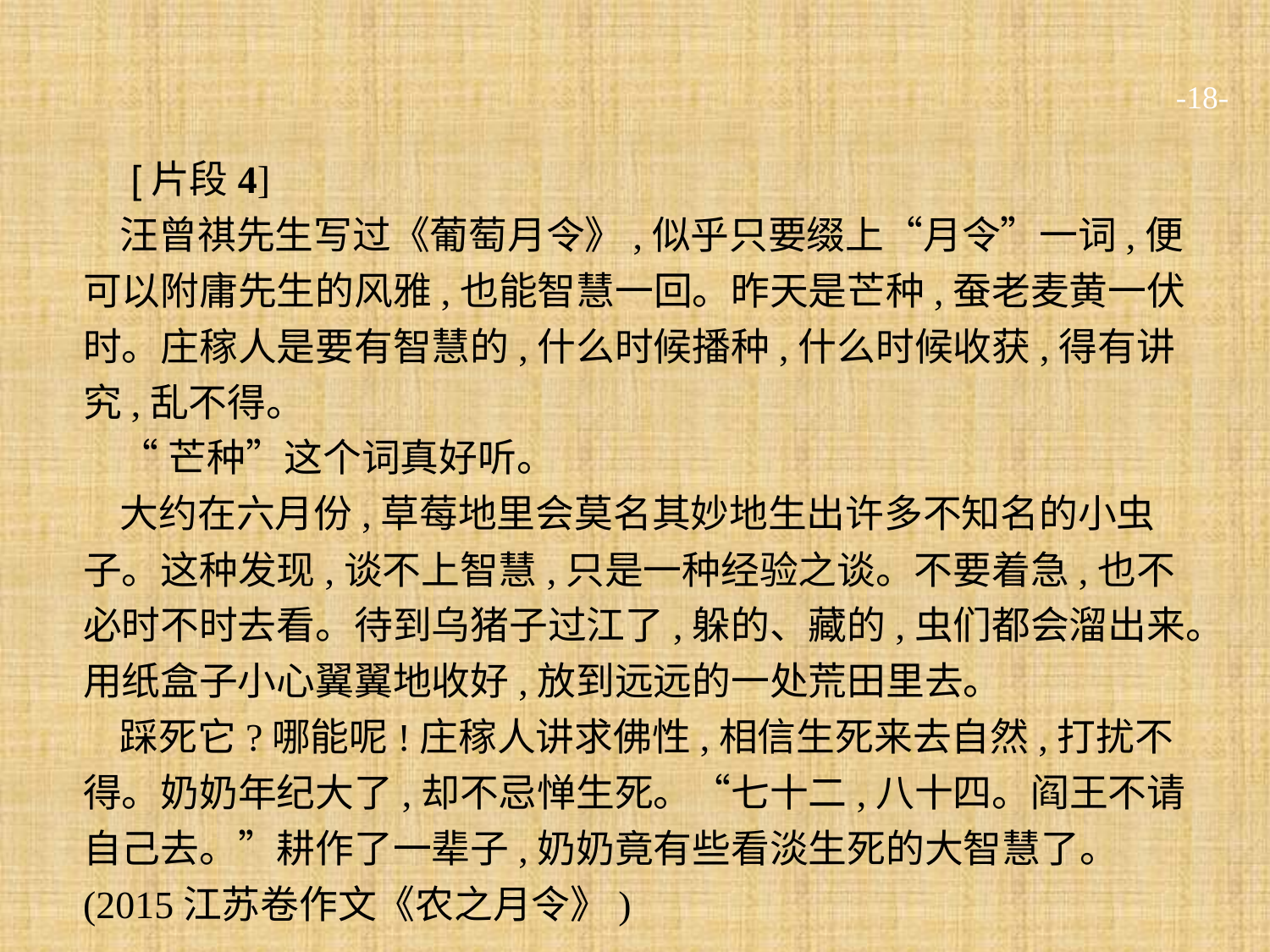

-18-
 [片段4]
汪曾祺先生写过《葡萄月令》,似乎只要缀上“月令”一词,便可以附庸先生的风雅,也能智慧一回。昨天是芒种,蚕老麦黄一伏时。庄稼人是要有智慧的,什么时候播种,什么时候收获,得有讲究,乱不得。
“芒种”这个词真好听。
大约在六月份,草莓地里会莫名其妙地生出许多不知名的小虫子。这种发现,谈不上智慧,只是一种经验之谈。不要着急,也不必时不时去看。待到乌猪子过江了,躲的、藏的,虫们都会溜出来。用纸盒子小心翼翼地收好,放到远远的一处荒田里去。
踩死它?哪能呢!庄稼人讲求佛性,相信生死来去自然,打扰不得。奶奶年纪大了,却不忌惮生死。“七十二,八十四。阎王不请自己去。”耕作了一辈子,奶奶竟有些看淡生死的大智慧了。(2015江苏卷作文《农之月令》)